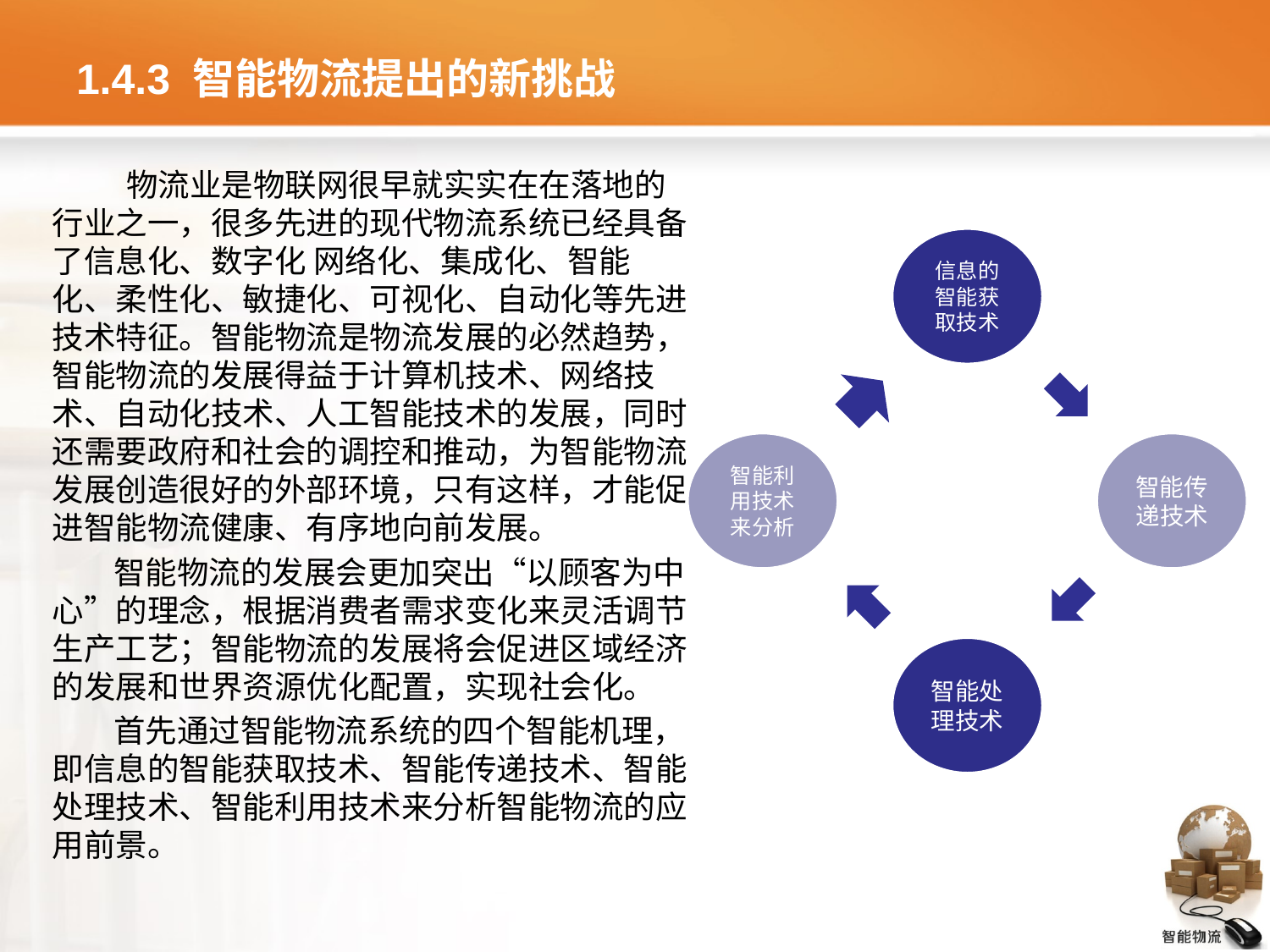

# 1.4.3 智能物流提出的新挑战
物流业是物联网很早就实实在在落地的行业之一，很多先进的现代物流系统已经具备了信息化、数字化 网络化、集成化、智能化、柔性化、敏捷化、可视化、自动化等先进技术特征。智能物流是物流发展的必然趋势，智能物流的发展得益于计算机技术、网络技术、自动化技术、人工智能技术的发展，同时还需要政府和社会的调控和推动，为智能物流发展创造很好的外部环境，只有这样，才能促进智能物流健康、有序地向前发展。
智能物流的发展会更加突出“以顾客为中心”的理念，根据消费者需求变化来灵活调节生产工艺；智能物流的发展将会促进区域经济的发展和世界资源优化配置，实现社会化。
首先通过智能物流系统的四个智能机理，即信息的智能获取技术、智能传递技术、智能处理技术、智能利用技术来分析智能物流的应用前景。

信息的智能获取技术
智能传递技术
智能处理技术
智能利用技术来分析